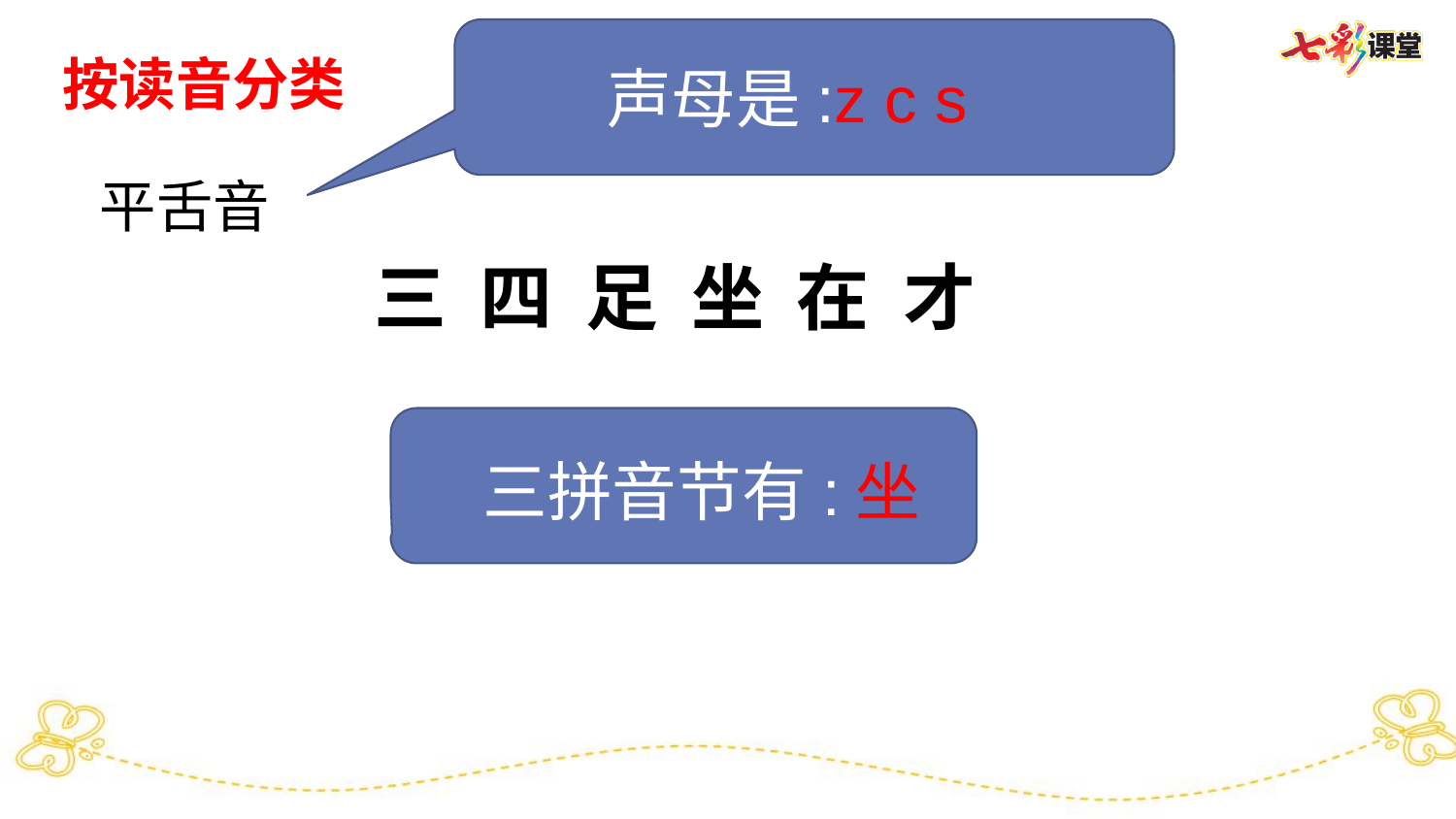

声母是:z c s
按读音分类
平舌音
三  四  足  坐  在  才
    三拼音节有:坐